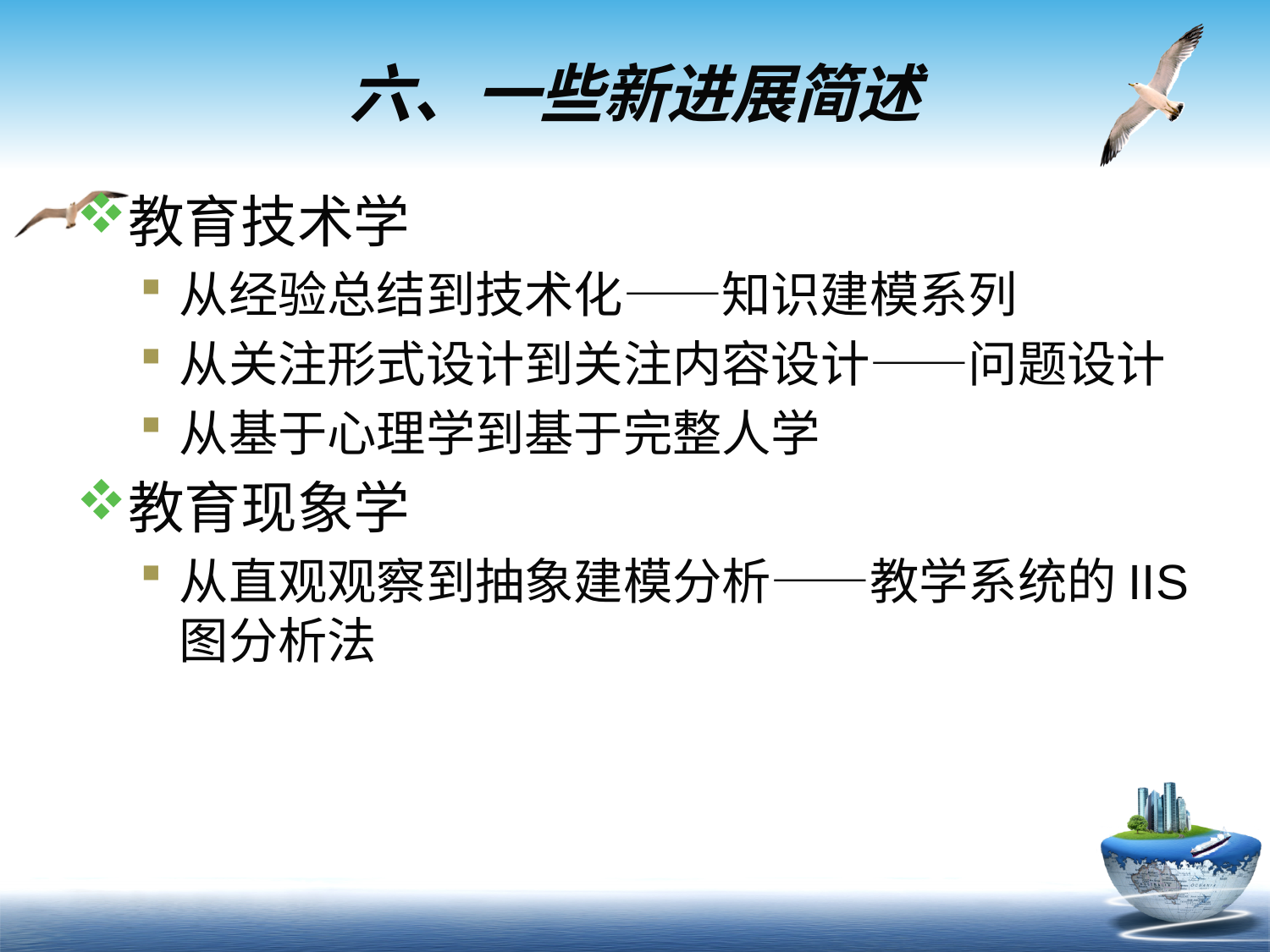

# 六、一些新进展简述
教育技术学
从经验总结到技术化——知识建模系列
从关注形式设计到关注内容设计——问题设计
从基于心理学到基于完整人学
教育现象学
从直观观察到抽象建模分析——教学系统的IIS图分析法